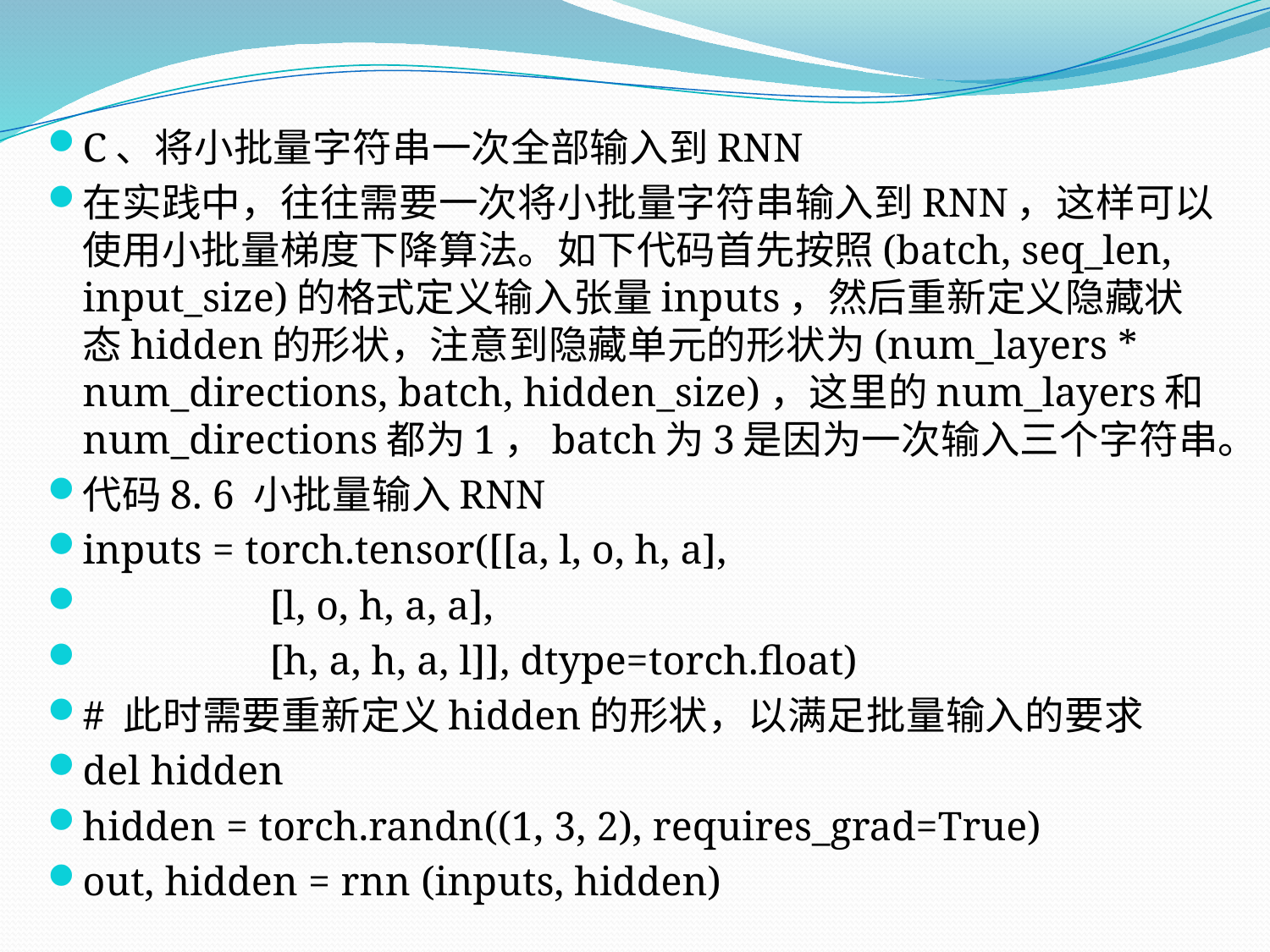

C、将小批量字符串一次全部输入到RNN
在实践中，往往需要一次将小批量字符串输入到RNN，这样可以使用小批量梯度下降算法。如下代码首先按照(batch, seq_len, input_size)的格式定义输入张量inputs，然后重新定义隐藏状态hidden的形状，注意到隐藏单元的形状为(num_layers * num_directions, batch, hidden_size)，这里的num_layers和num_directions都为1，batch为3是因为一次输入三个字符串。
代码8. 6 小批量输入RNN
inputs = torch.tensor([[a, l, o, h, a],
                  [l, o, h, a, a],
                  [h, a, h, a, l]], dtype=torch.float)
# 此时需要重新定义hidden的形状，以满足批量输入的要求
del hidden
hidden = torch.randn((1, 3, 2), requires_grad=True)
out, hidden = rnn (inputs, hidden)